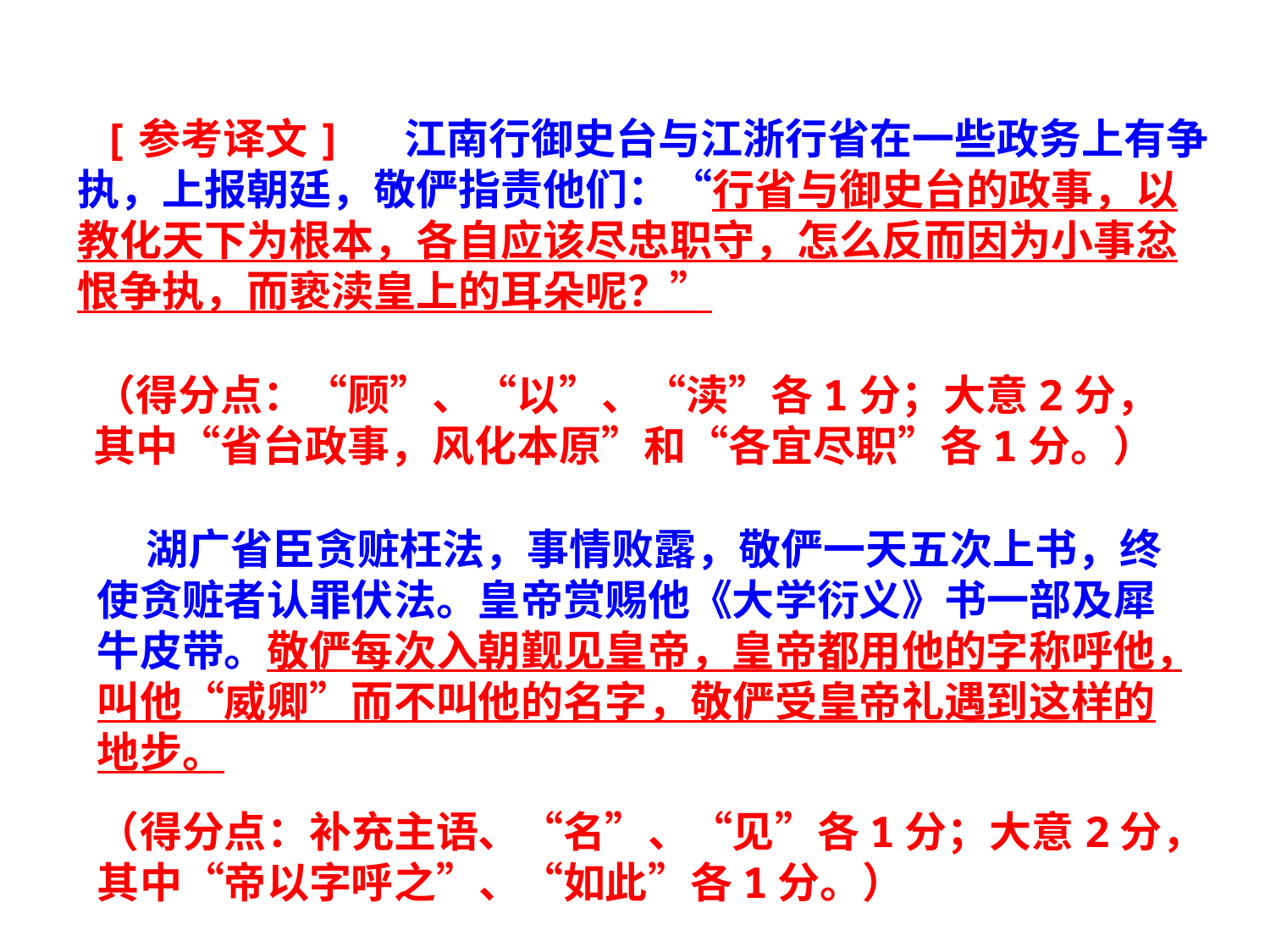

[参考译文]  江南行御史台与江浙行省在一些政务上有争执，上报朝廷，敬俨指责他们：“行省与御史台的政事，以教化天下为根本，各自应该尽忠职守，怎么反而因为小事忿恨争执，而亵渎皇上的耳朵呢？”
（得分点：“顾”、“以”、“渎”各1分；大意2分，其中“省台政事，风化本原”和“各宜尽职”各1分。）
    湖广省臣贪赃枉法，事情败露，敬俨一天五次上书，终使贪赃者认罪伏法。皇帝赏赐他《大学衍义》书一部及犀牛皮带。敬俨每次入朝觐见皇帝，皇帝都用他的字称呼他，叫他“威卿”而不叫他的名字，敬俨受皇帝礼遇到这样的地步。
（得分点：补充主语、“名”、“见”各1分；大意2分，其中“帝以字呼之”、“如此”各1分。）